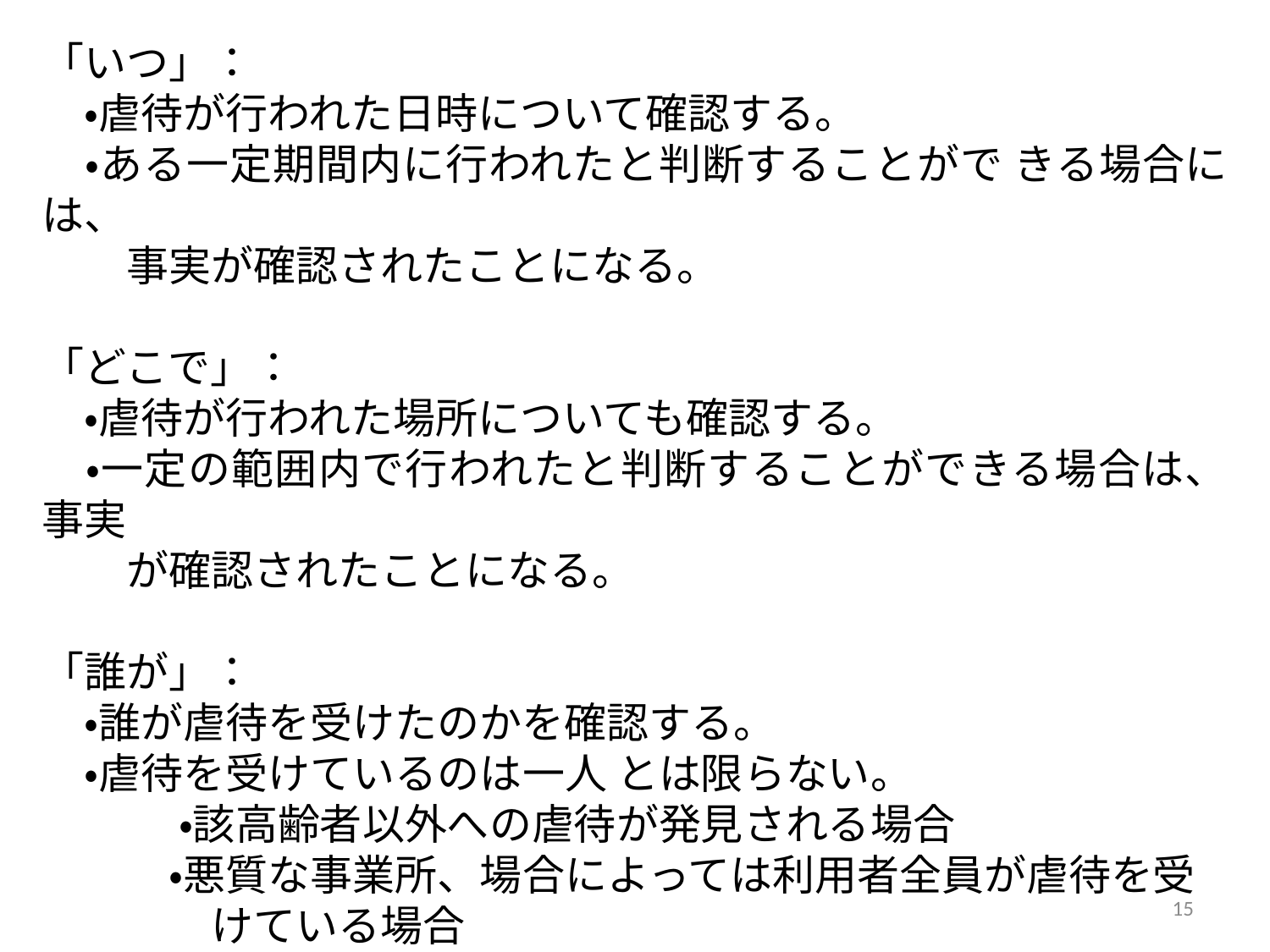

「いつ」：
　・虐待が行われた日時について確認する。
　・ある一定期間内に行われたと判断することがで きる場合には、
　　事実が確認されたことになる。

「どこで」：
　・虐待が行われた場所についても確認する。
　・一定の範囲内で行われたと判断することができる場合は、事実
　　が確認されたことになる。

「誰が」：
　・誰が虐待を受けたのかを確認する。
　・虐待を受けているのは一人 とは限らない。
　　 　・該高齢者以外への虐待が発見される場合
　　　・悪質な事業所、場合によっては利用者全員が虐待を受
　　　　けている場合

15